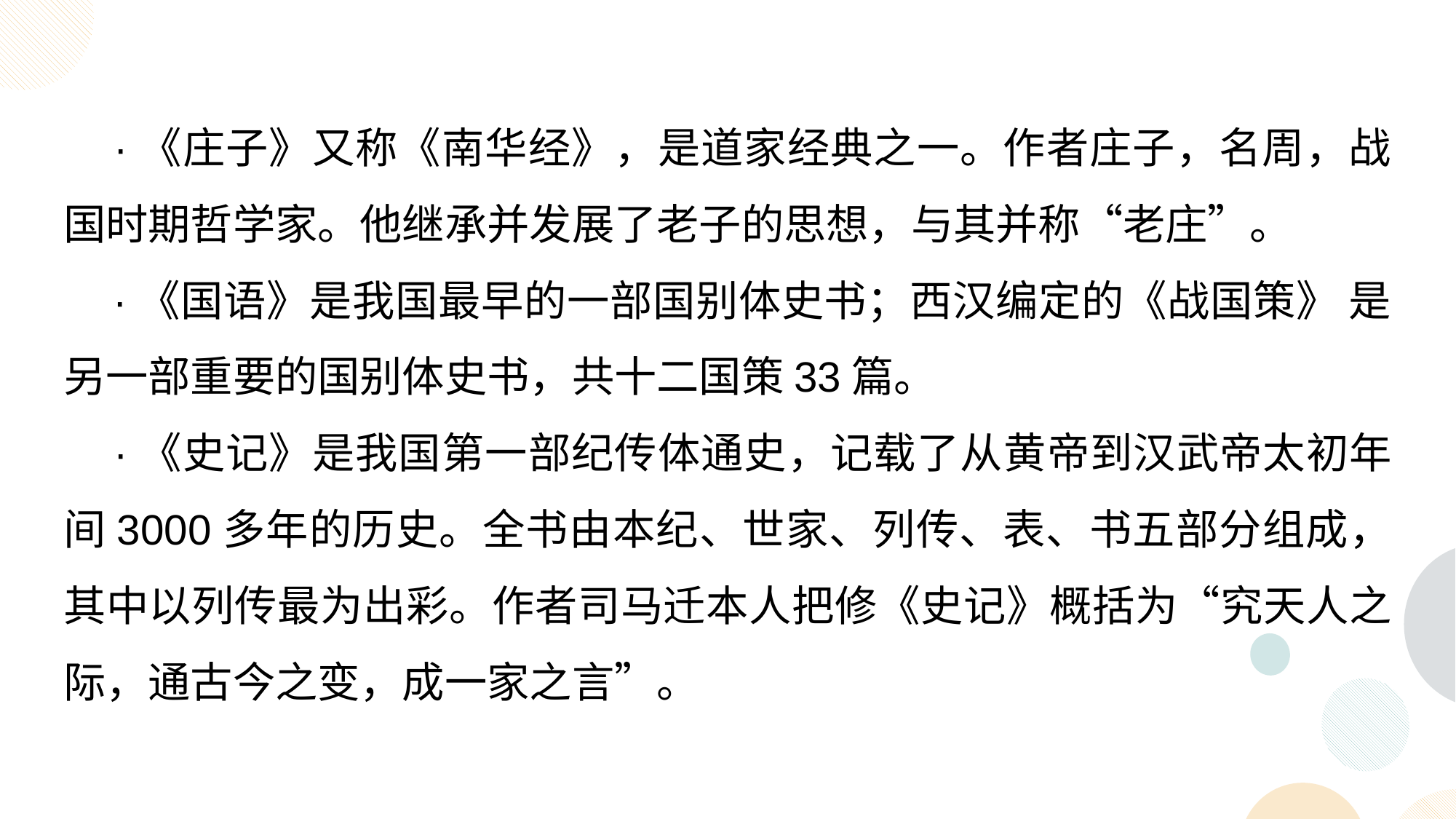

·《庄子》又称《南华经》，是道家经典之一。作者庄子，名周，战国时期哲学家。他继承并发展了老子的思想，与其并称“老庄”。
    ·《国语》是我国最早的一部国别体史书；西汉编定的《战国策》 是另一部重要的国别体史书，共十二国策33篇。
    ·《史记》是我国第一部纪传体通史，记载了从黄帝到汉武帝太初年间3000多年的历史。全书由本纪、世家、列传、表、书五部分组成，其中以列传最为出彩。作者司马迁本人把修《史记》概括为“究天人之际，通古今之变，成一家之言”。